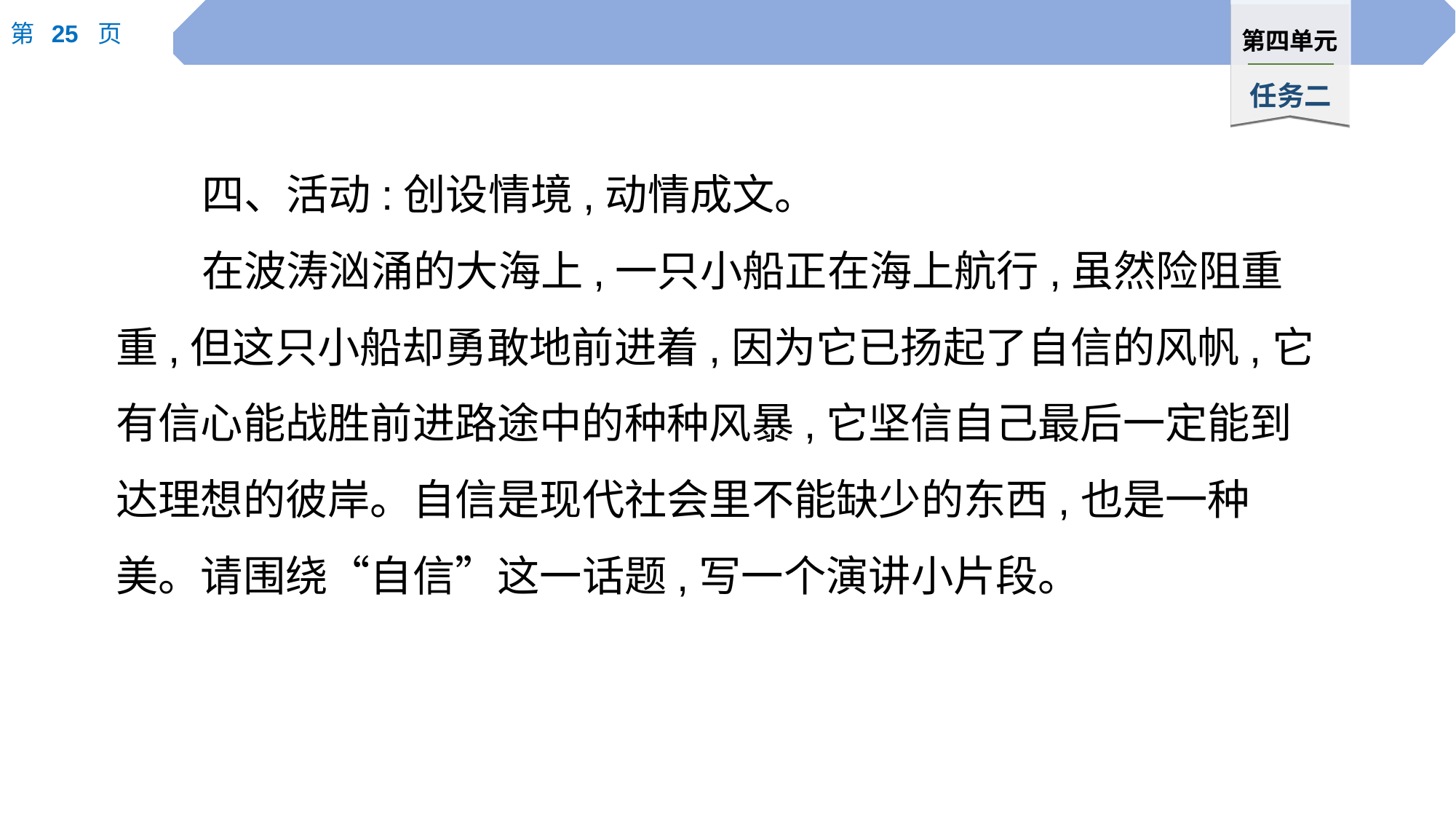

四、活动:创设情境,动情成文。
在波涛汹涌的大海上,一只小船正在海上航行,虽然险阻重重,但这只小船却勇敢地前进着,因为它已扬起了自信的风帆,它有信心能战胜前进路途中的种种风暴,它坚信自己最后一定能到达理想的彼岸。自信是现代社会里不能缺少的东西,也是一种美。请围绕“自信”这一话题,写一个演讲小片段。